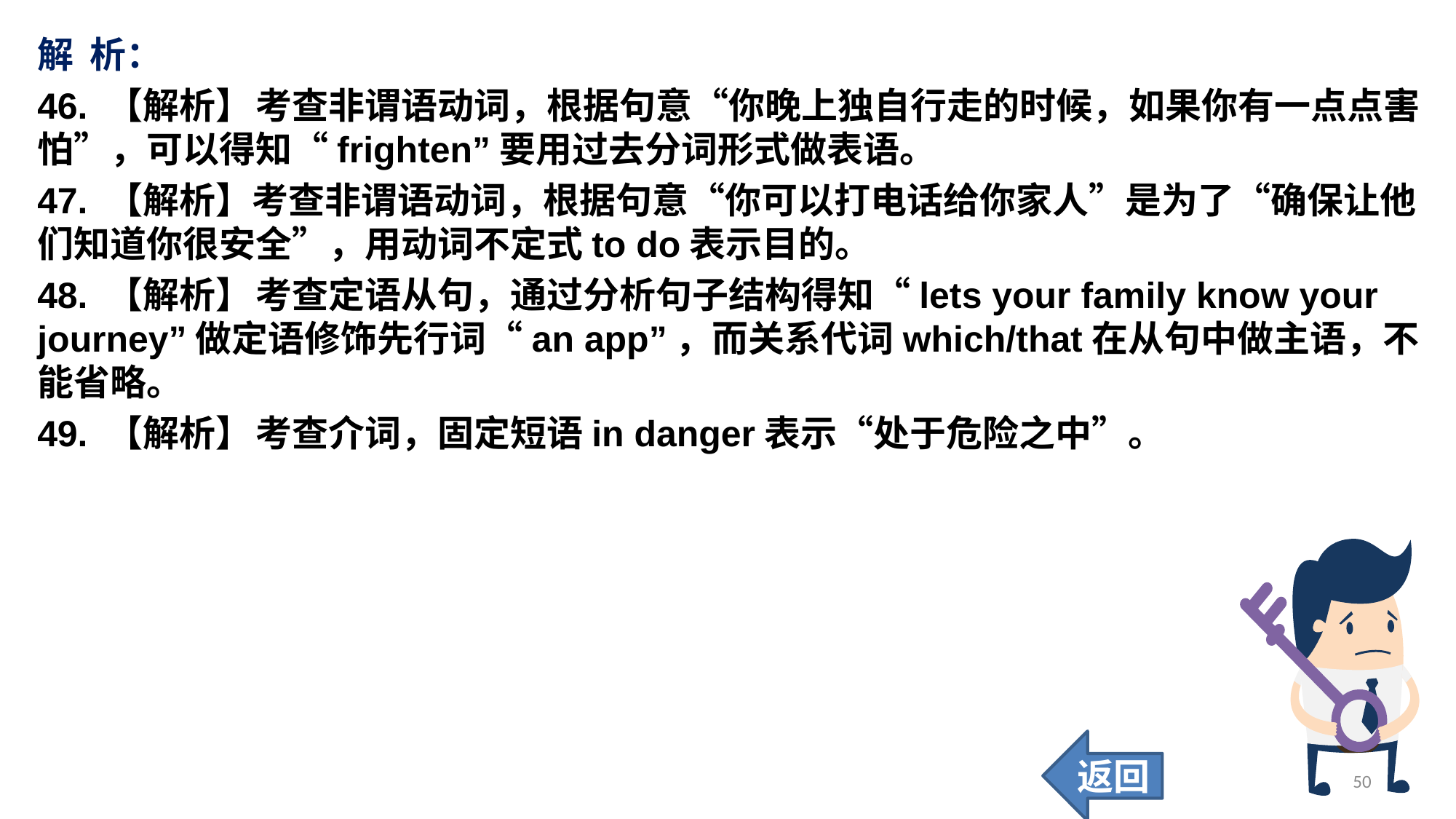

解  析：
46. 【解析】	考查非谓语动词，根据句意“你晚上独自行走的时候，如果你有一点点害怕”，可以得知“frighten”要用过去分词形式做表语。
47. 【解析】考查非谓语动词，根据句意“你可以打电话给你家人”是为了“确保让他们知道你很安全”，用动词不定式to do表示目的。
48. 【解析】	考查定语从句，通过分析句子结构得知“lets your family know your journey”做定语修饰先行词“an app”，而关系代词which/that在从句中做主语，不能省略。
49. 【解析】	考查介词，固定短语in danger表示“处于危险之中”。

返回
50